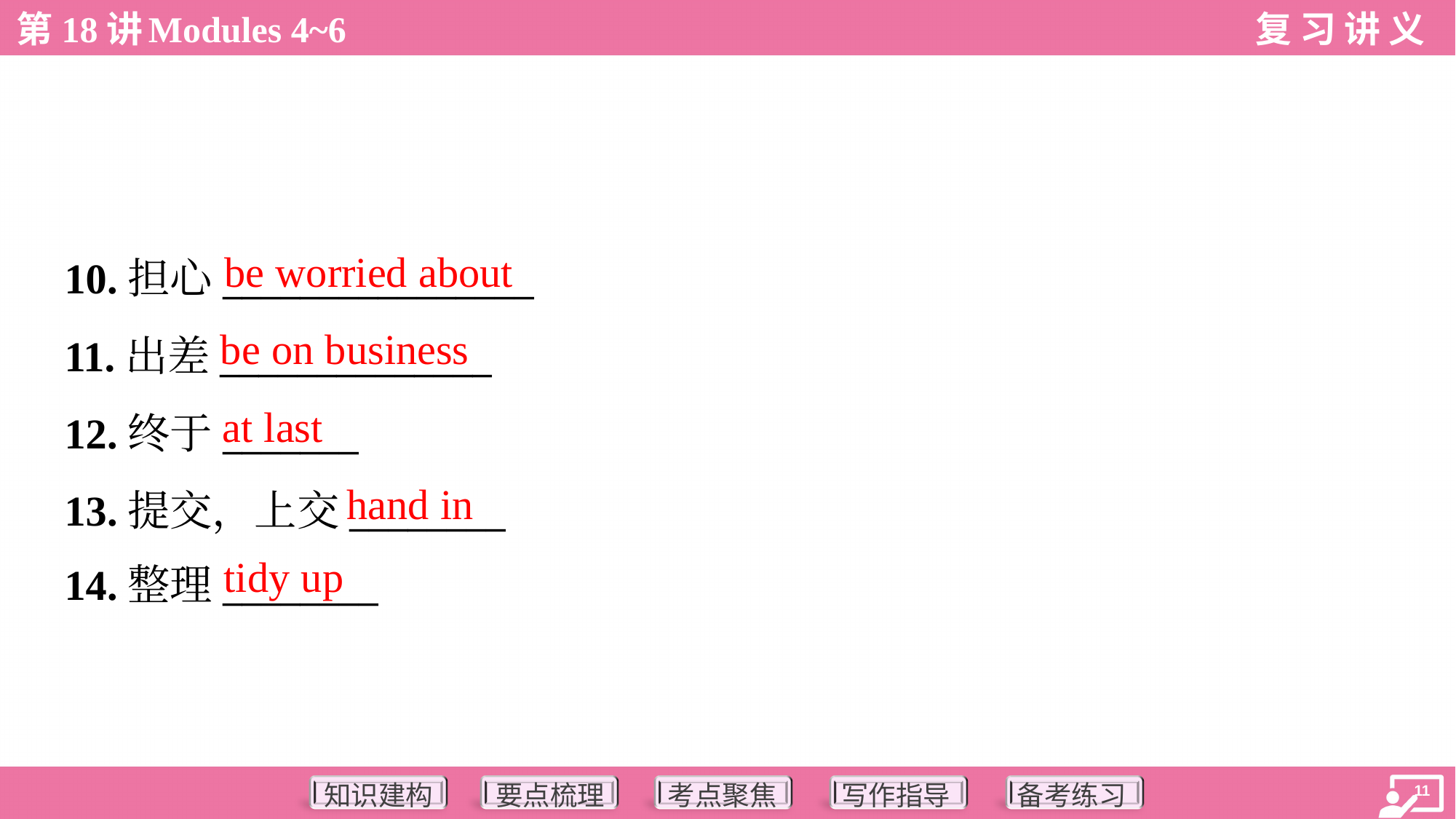

be worried about
10.担心________________
11.出差______________
12.终于_______
13.提交，上交________
14.整理________
be on business
at last
hand in
tidy up